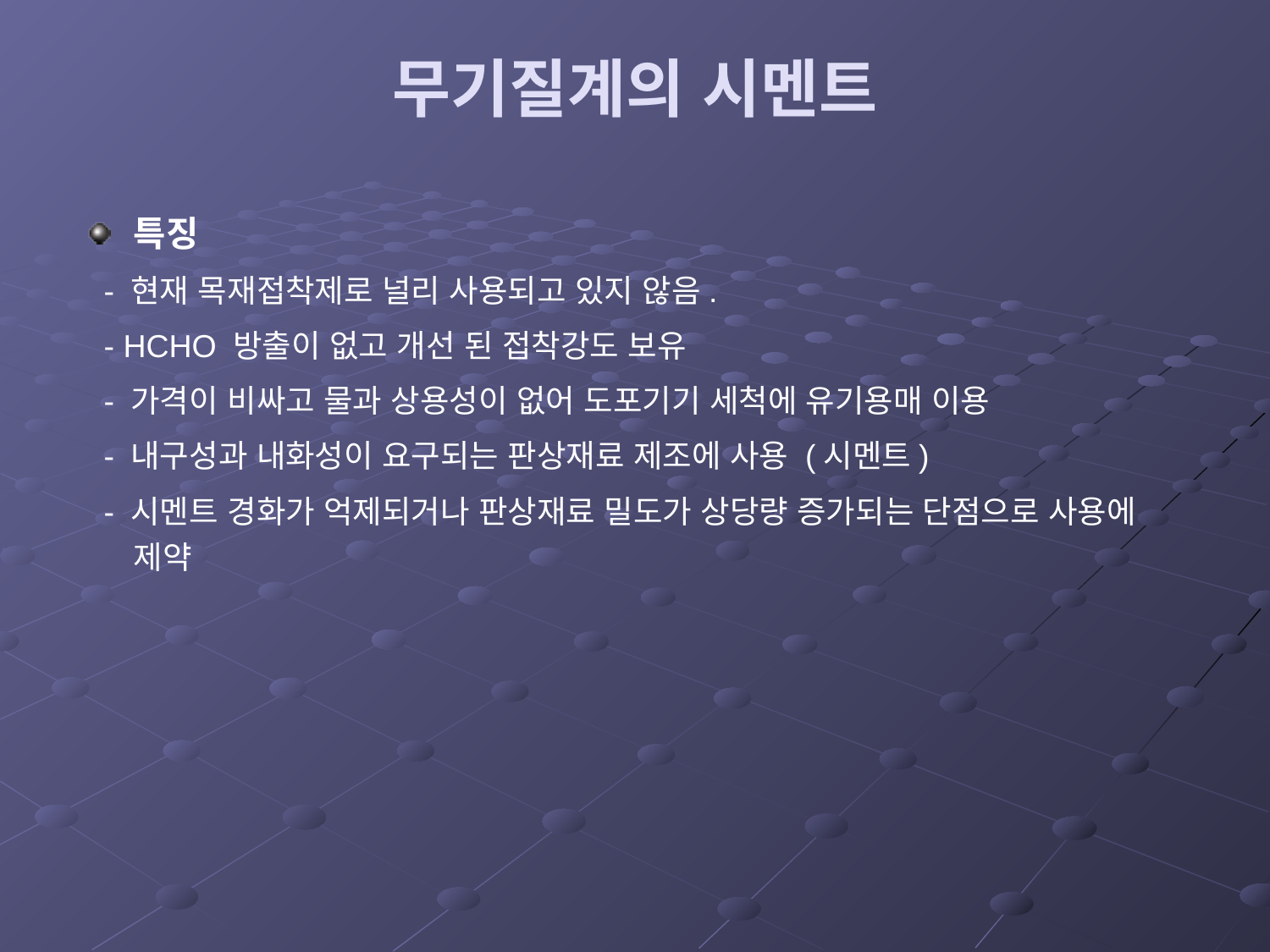

# 무기질계의 시멘트
특징
  - 현재 목재접착제로 널리 사용되고 있지 않음.
  - HCHO 방출이 없고 개선 된 접착강도 보유
  - 가격이 비싸고 물과 상용성이 없어 도포기기 세척에 유기용매 이용
  - 내구성과 내화성이 요구되는 판상재료 제조에 사용 (시멘트)
  - 시멘트 경화가 억제되거나 판상재료 밀도가 상당량 증가되는 단점으로 사용에 제약